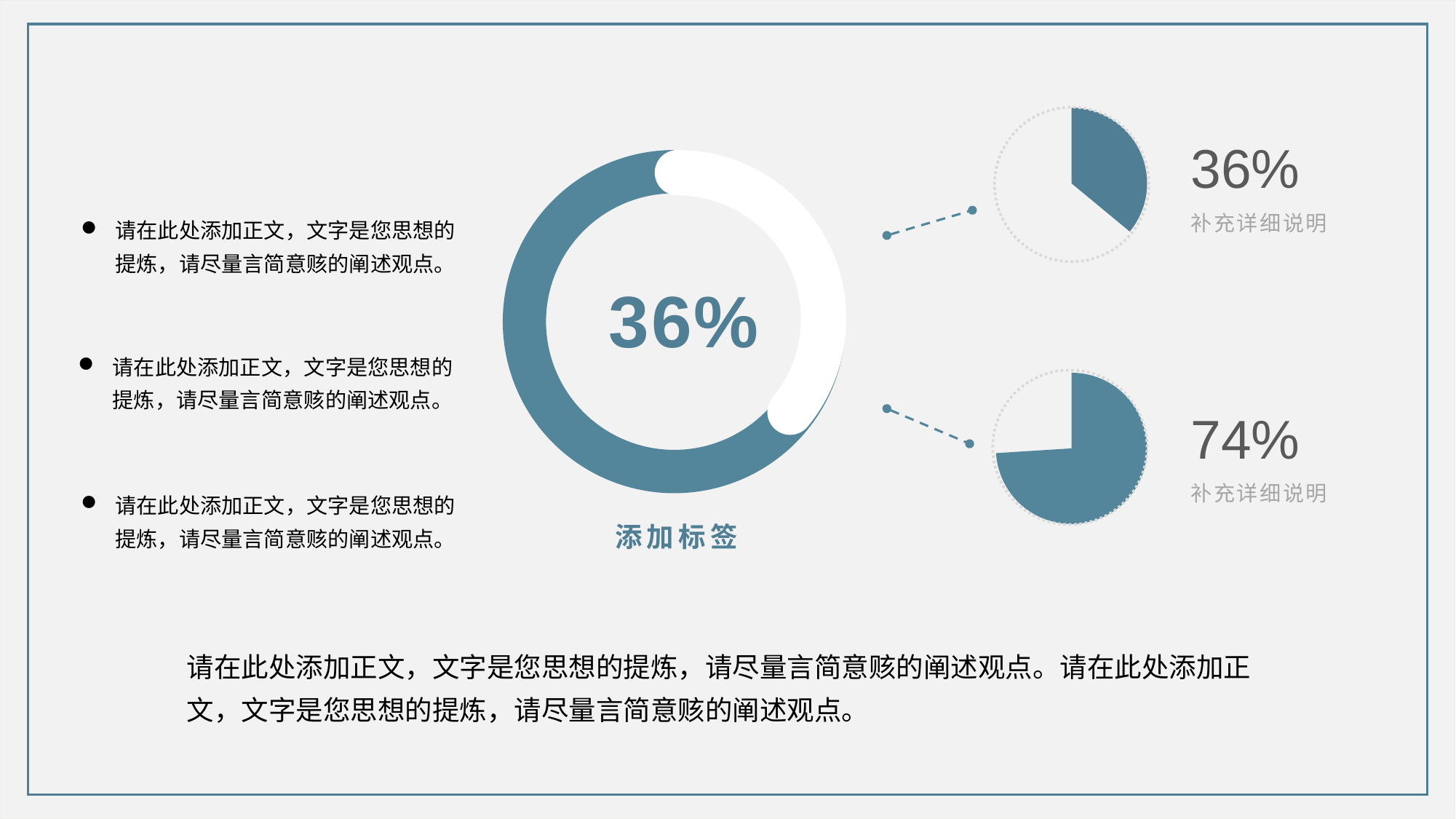

36%

补充详细说明
请在此处添加正文，文字是您思想的提炼，请尽量言简意赅的阐述观点。
36%
请在此处添加正文，文字是您思想的提炼，请尽量言简意赅的阐述观点。

74%
补充详细说明
请在此处添加正文，文字是您思想的提炼，请尽量言简意赅的阐述观点。
添加标签
请在此处添加正文，文字是您思想的提炼，请尽量言简意赅的阐述观点。请在此处添加正文，文字是您思想的提炼，请尽量言简意赅的阐述观点。